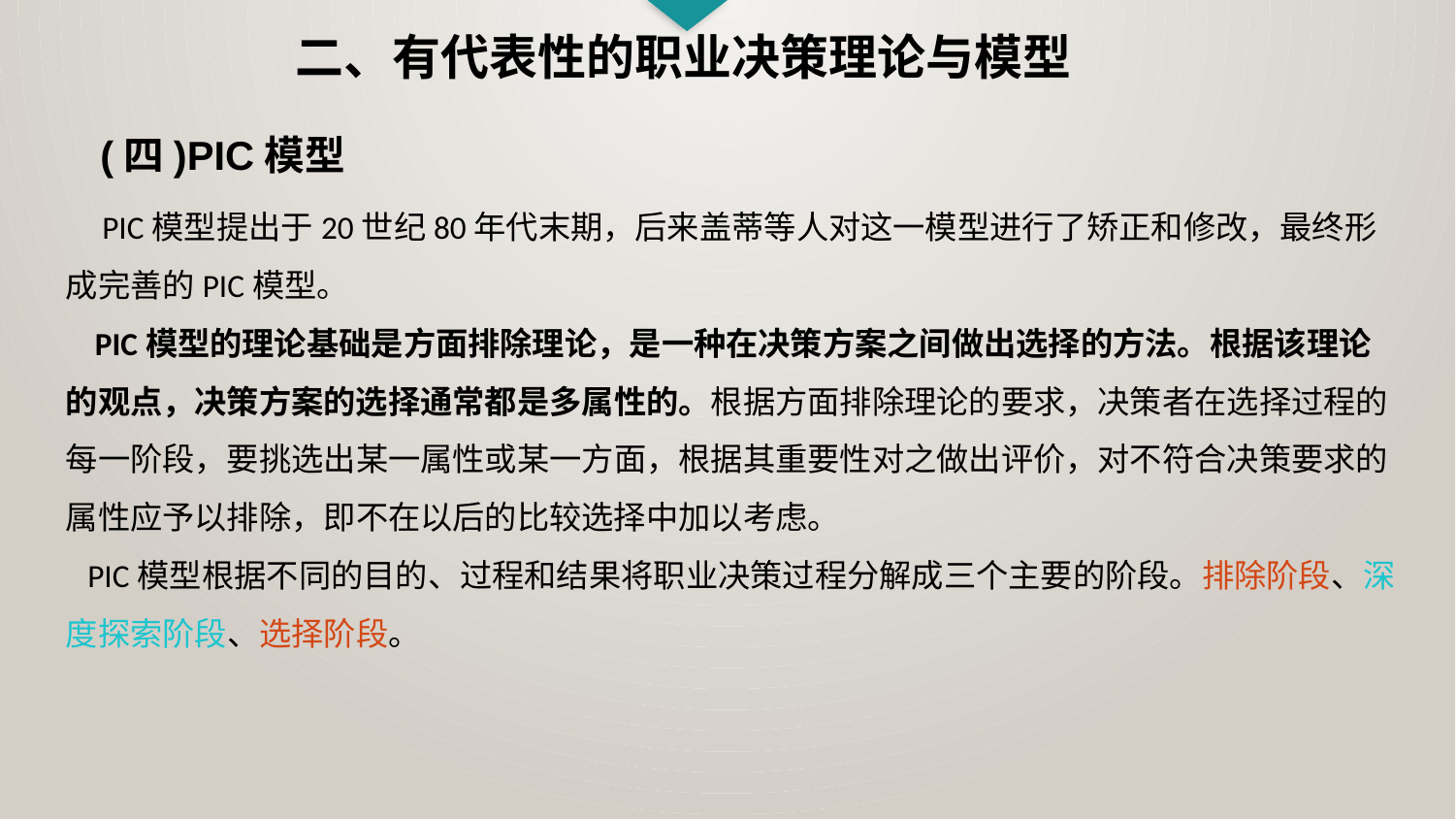

二、有代表性的职业决策理论与模型
(四)PIC模型
     PIC模型提出于20世纪80年代末期，后来盖蒂等人对这一模型进行了矫正和修改，最终形成完善的PIC模型。
    PIC模型的理论基础是方面排除理论，是一种在决策方案之间做出选择的方法。根据该理论的观点，决策方案的选择通常都是多属性的。根据方面排除理论的要求，决策者在选择过程的每一阶段，要挑选出某一属性或某一方面，根据其重要性对之做出评价，对不符合决策要求的属性应予以排除，即不在以后的比较选择中加以考虑。
   PIC模型根据不同的目的、过程和结果将职业决策过程分解成三个主要的阶段。排除阶段、深度探索阶段、选择阶段。
27